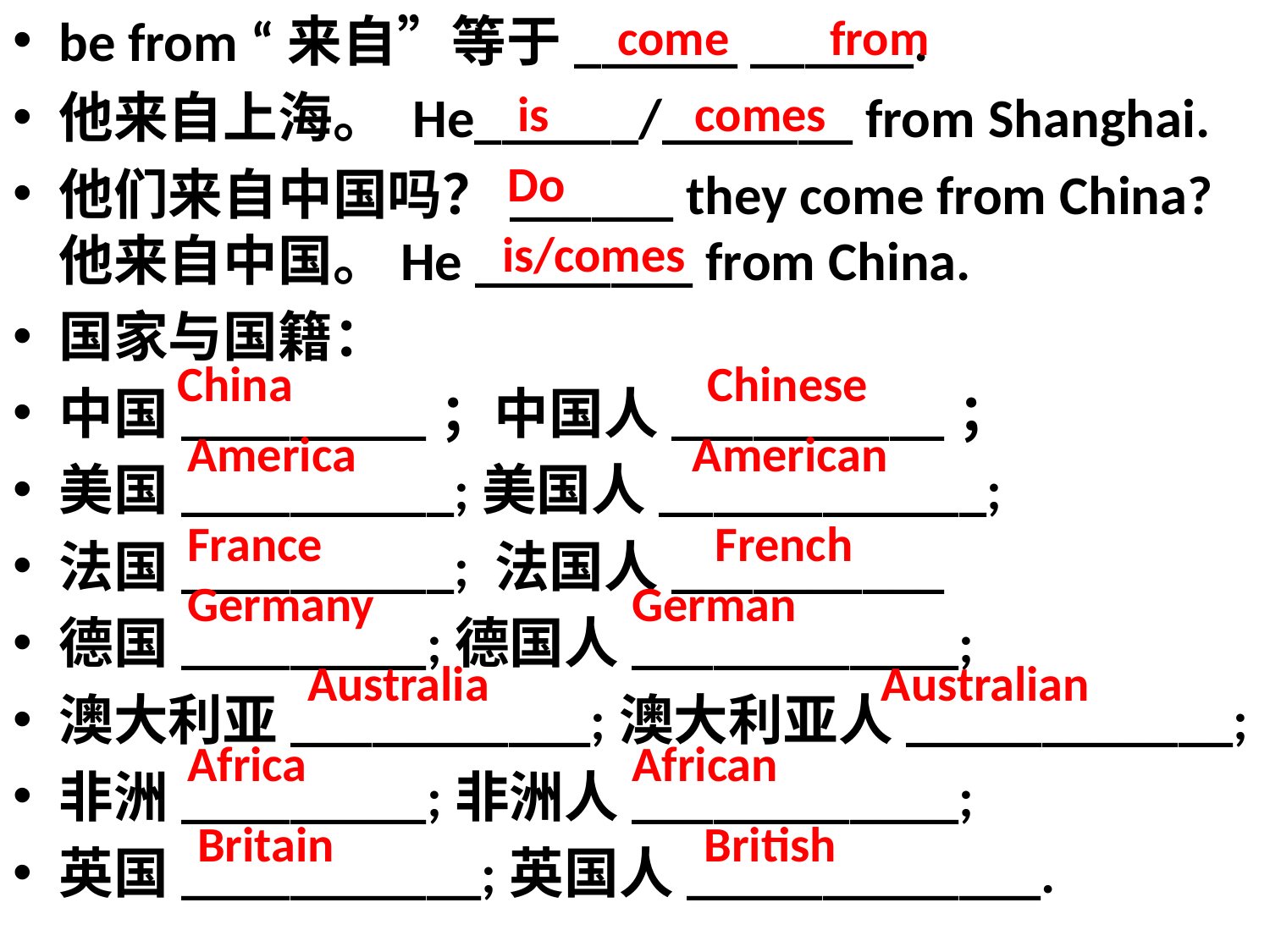

be from “来自”等于______ ______.
他来自上海。 He______/_______ from Shanghai.
他们来自中国吗？______ they come from China? 他来自中国。He ________ from China.
国家与国籍：
中国_________；中国人__________；
美国__________;美国人____________;
法国__________; 法国人__________
德国_________;德国人____________;
澳大利亚___________;澳大利亚人____________;
非洲_________;非洲人____________;
英国___________;英国人_____________.

come         from
#
is             comes
Do
    is/comes
China                                     Chinese
America                              American
France                                   French
Germany                       German
Australia                                   Australian
Africa                             African
Britain                                 British